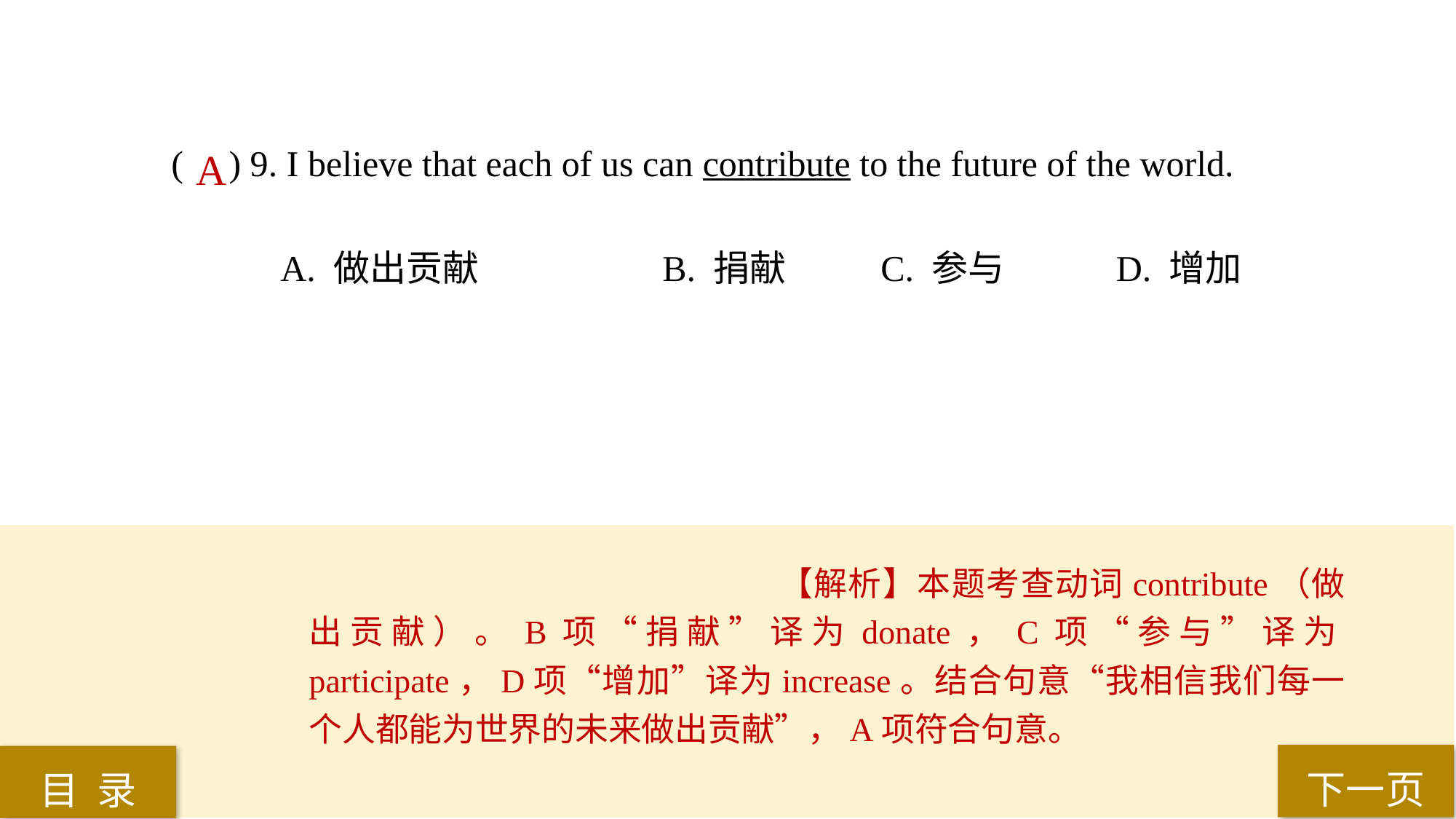

(     ) 9. I believe that each of us can contribute to the future of the world.

A. 做出贡献 		B. 捐献 	C. 参与	 D. 增加
A
【解析】本题考查动词contribute（做出贡献）。B项“捐献”译为donate，C项“参与”译为participate，D项“增加”译为increase。结合句意“我相信我们每一个人都能为世界的未来做出贡献”，A项符合句意。